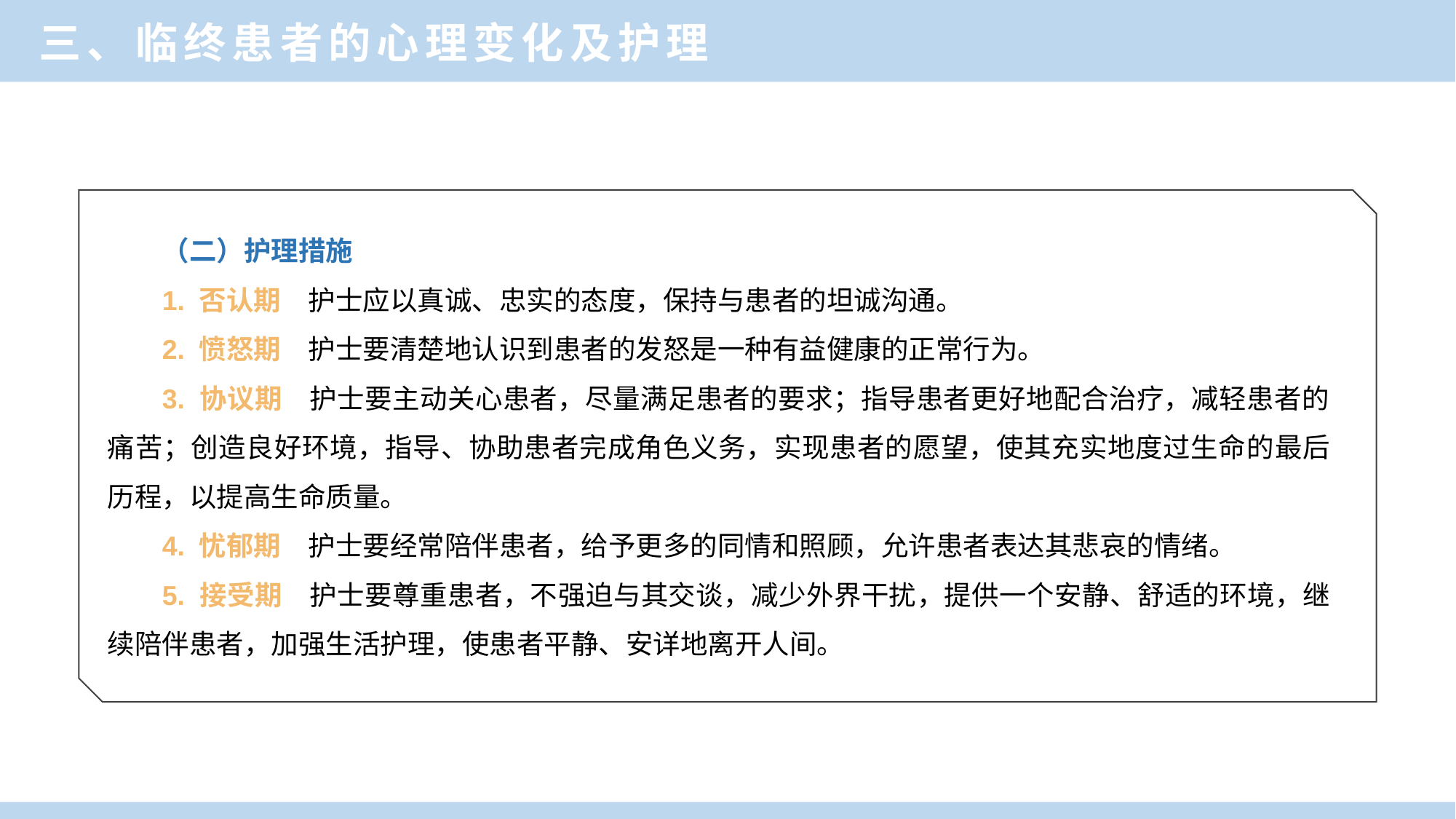

三、临终患者的心理变化及护理

（二）护理措施
1. 否认期　护士应以真诚、忠实的态度，保持与患者的坦诚沟通。
2. 愤怒期　护士要清楚地认识到患者的发怒是一种有益健康的正常行为。
3. 协议期　护士要主动关心患者，尽量满足患者的要求；指导患者更好地配合治疗，减轻患者的痛苦；创造良好环境，指导、协助患者完成角色义务，实现患者的愿望，使其充实地度过生命的最后历程，以提高生命质量。
4. 忧郁期　护士要经常陪伴患者，给予更多的同情和照顾，允许患者表达其悲哀的情绪。
5. 接受期　护士要尊重患者，不强迫与其交谈，减少外界干扰，提供一个安静、舒适的环境，继续陪伴患者，加强生活护理，使患者平静、安详地离开人间。